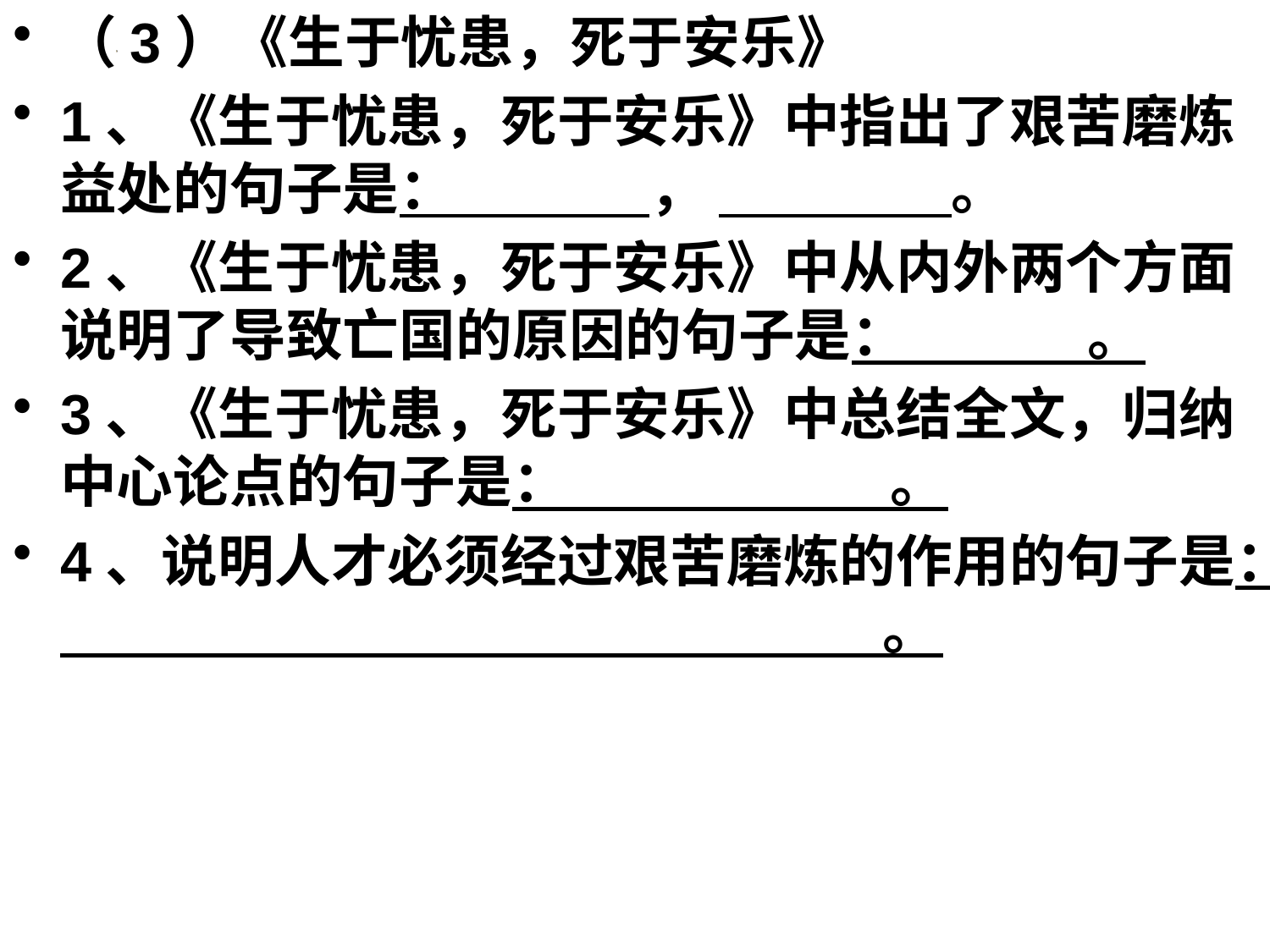

（3）《生于忧患，死于安乐》
1、《生于忧患，死于安乐》中指出了艰苦磨炼益处的句子是：               ，                   。
2、《生于忧患，死于安乐》中从内外两个方面说明了导致亡国的原因的句子是：              。
3、《生于忧患，死于安乐》中总结全文，归纳中心论点的句子是：                         。
4、说明人才必须经过艰苦磨炼的作用的句子是：                                                                。
#